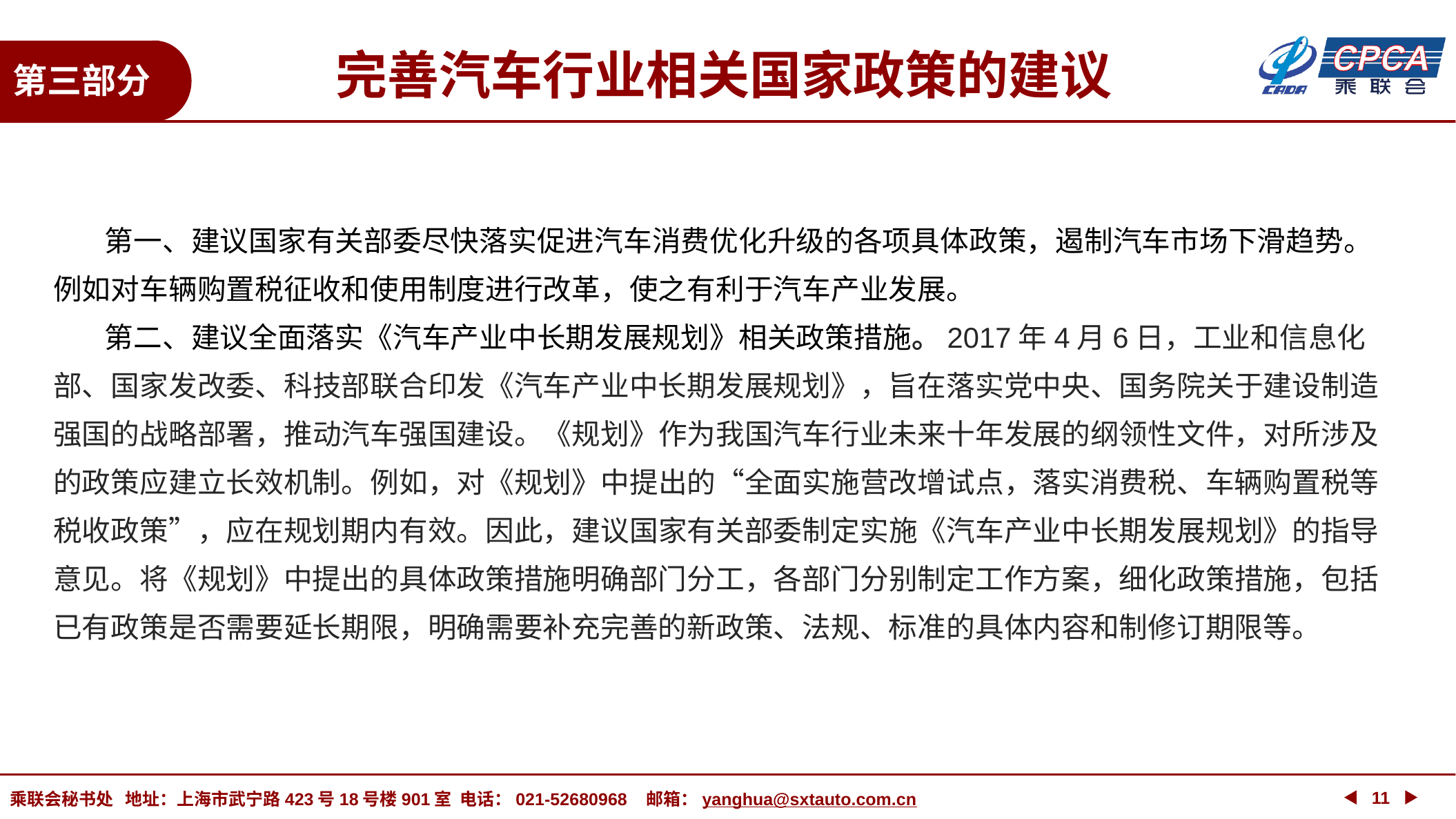

完善汽车行业相关国家政策的建议

第三部分

       第一、建议国家有关部委尽快落实促进汽车消费优化升级的各项具体政策，遏制汽车市场下滑趋势。例如对车辆购置税征收和使用制度进行改革，使之有利于汽车产业发展。
       第二、建议全面落实《汽车产业中长期发展规划》相关政策措施。2017年4月6日，工业和信息化部、国家发改委、科技部联合印发《汽车产业中长期发展规划》，旨在落实党中央、国务院关于建设制造强国的战略部署，推动汽车强国建设。《规划》作为我国汽车行业未来十年发展的纲领性文件，对所涉及的政策应建立长效机制。例如，对《规划》中提出的“全面实施营改增试点，落实消费税、车辆购置税等税收政策”，应在规划期内有效。因此，建议国家有关部委制定实施《汽车产业中长期发展规划》的指导意见。将《规划》中提出的具体政策措施明确部门分工，各部门分别制定工作方案，细化政策措施，包括已有政策是否需要延长期限，明确需要补充完善的新政策、法规、标准的具体内容和制修订期限等。